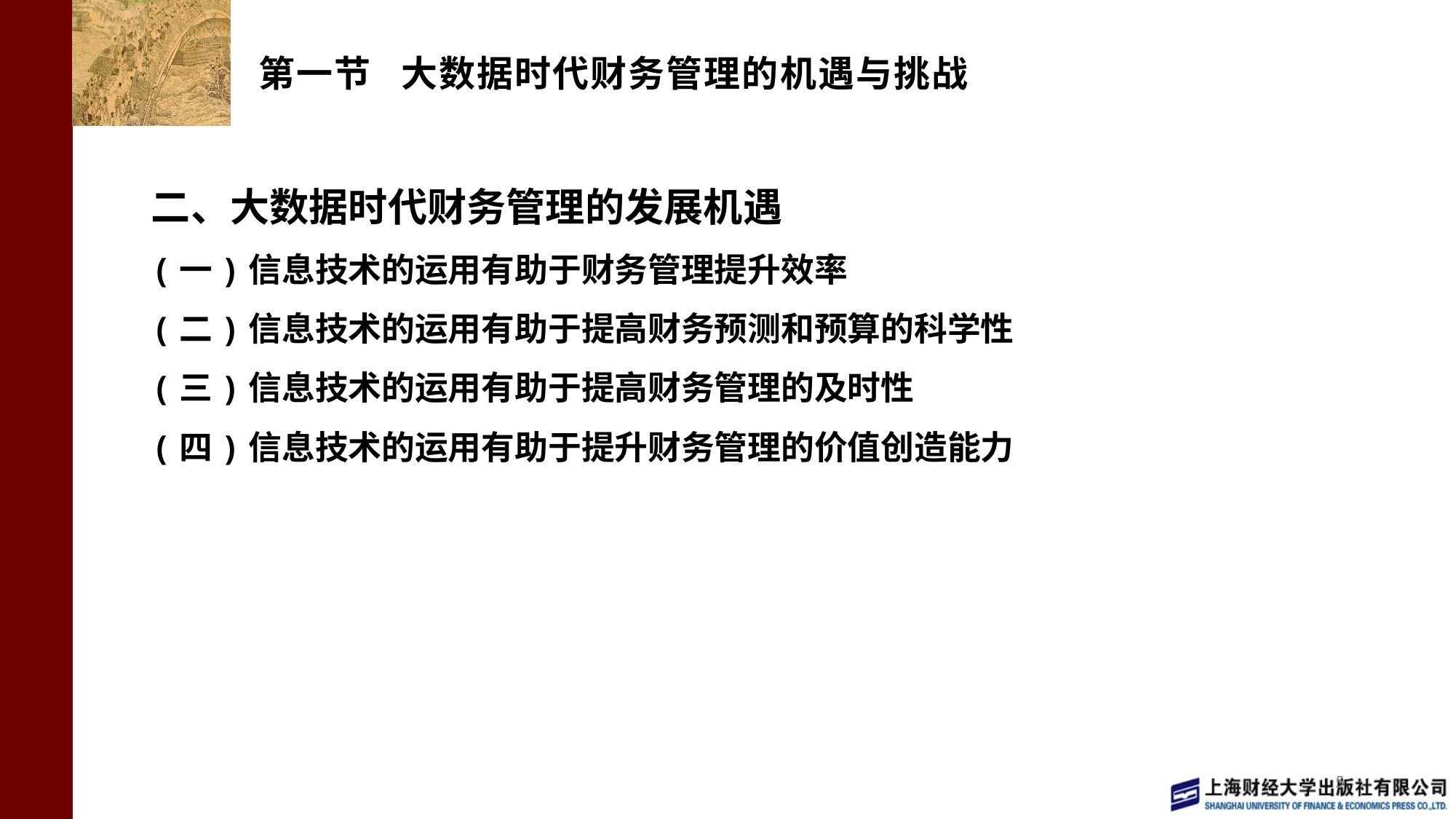

# 第一节   大数据时代财务管理的机遇与挑战
二、大数据时代财务管理的发展机遇
(一)信息技术的运用有助于财务管理提升效率
(二)信息技术的运用有助于提高财务预测和预算的科学性
(三)信息技术的运用有助于提高财务管理的及时性
(四)信息技术的运用有助于提升财务管理的价值创造能力

5